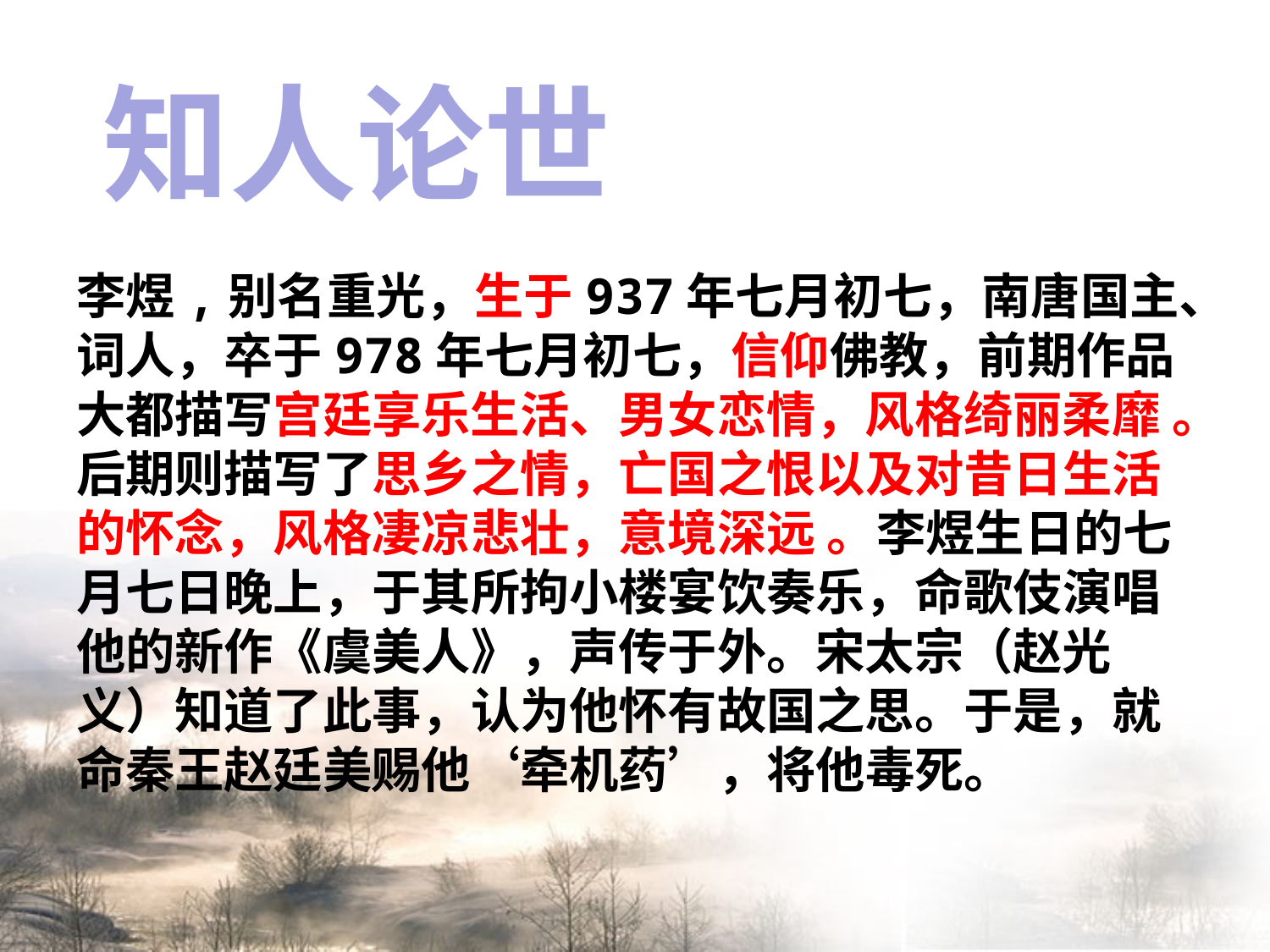

知人论世
李煜,别名重光，生于937年七月初七，南唐国主、词人，卒于978年七月初七，信仰佛教，前期作品大都描写宫廷享乐生活、男女恋情，风格绮丽柔靡 。后期则描写了思乡之情，亡国之恨以及对昔日生活的怀念，风格凄凉悲壮，意境深远 。李煜生日的七月七日晚上，于其所拘小楼宴饮奏乐，命歌伎演唱他的新作《虞美人》，声传于外。宋太宗（赵光义）知道了此事，认为他怀有故国之思。于是，就命秦王赵廷美赐他‘牵机药’，将他毒死。